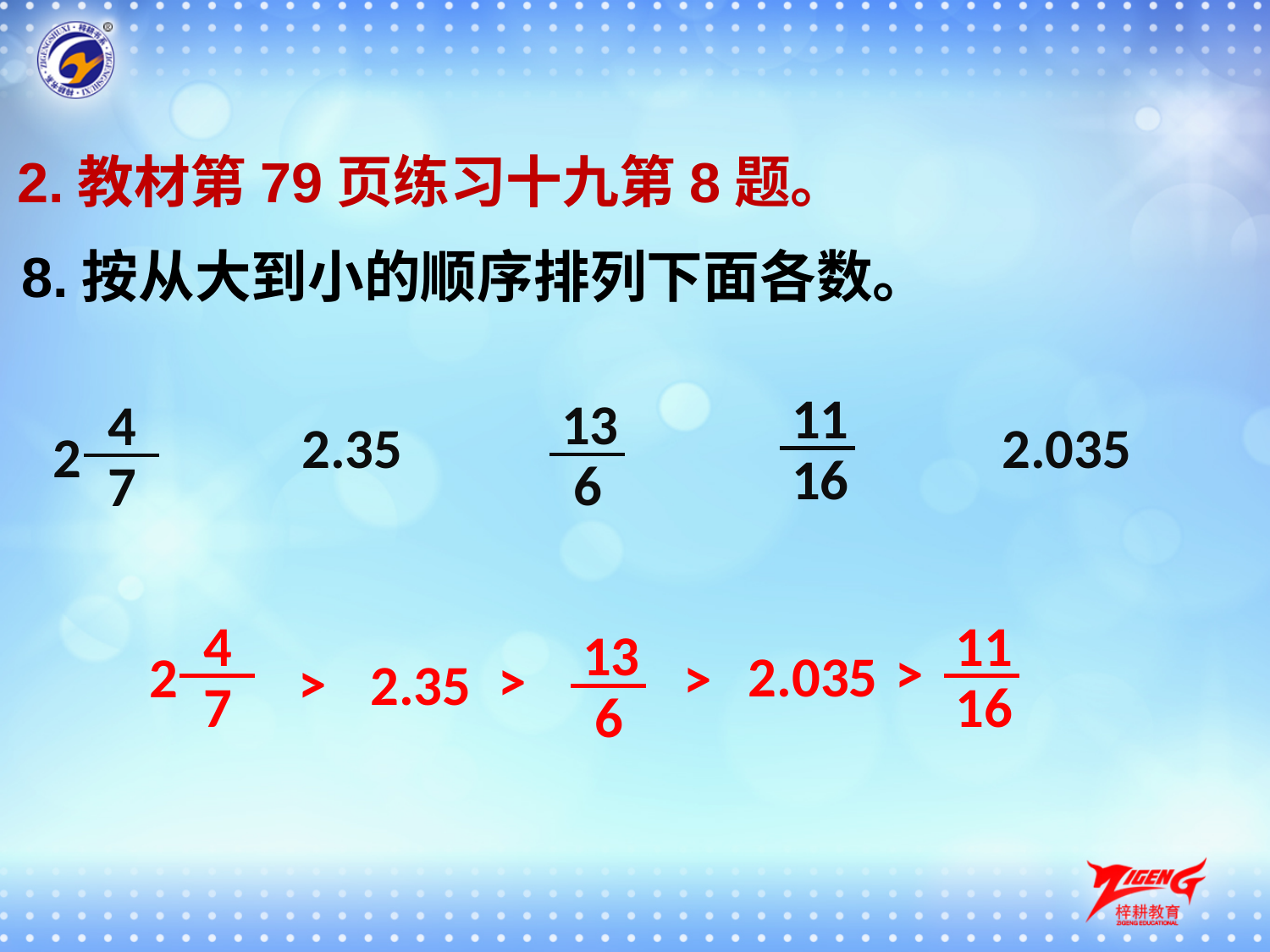

2.教材第79页练习十九第8题。
8.按从大到小的顺序排列下面各数。
11
13
4
2.35
2.035
2
16
6
7
4
11
13
>
2.035
2
>
>
>
2.35
7
16
6